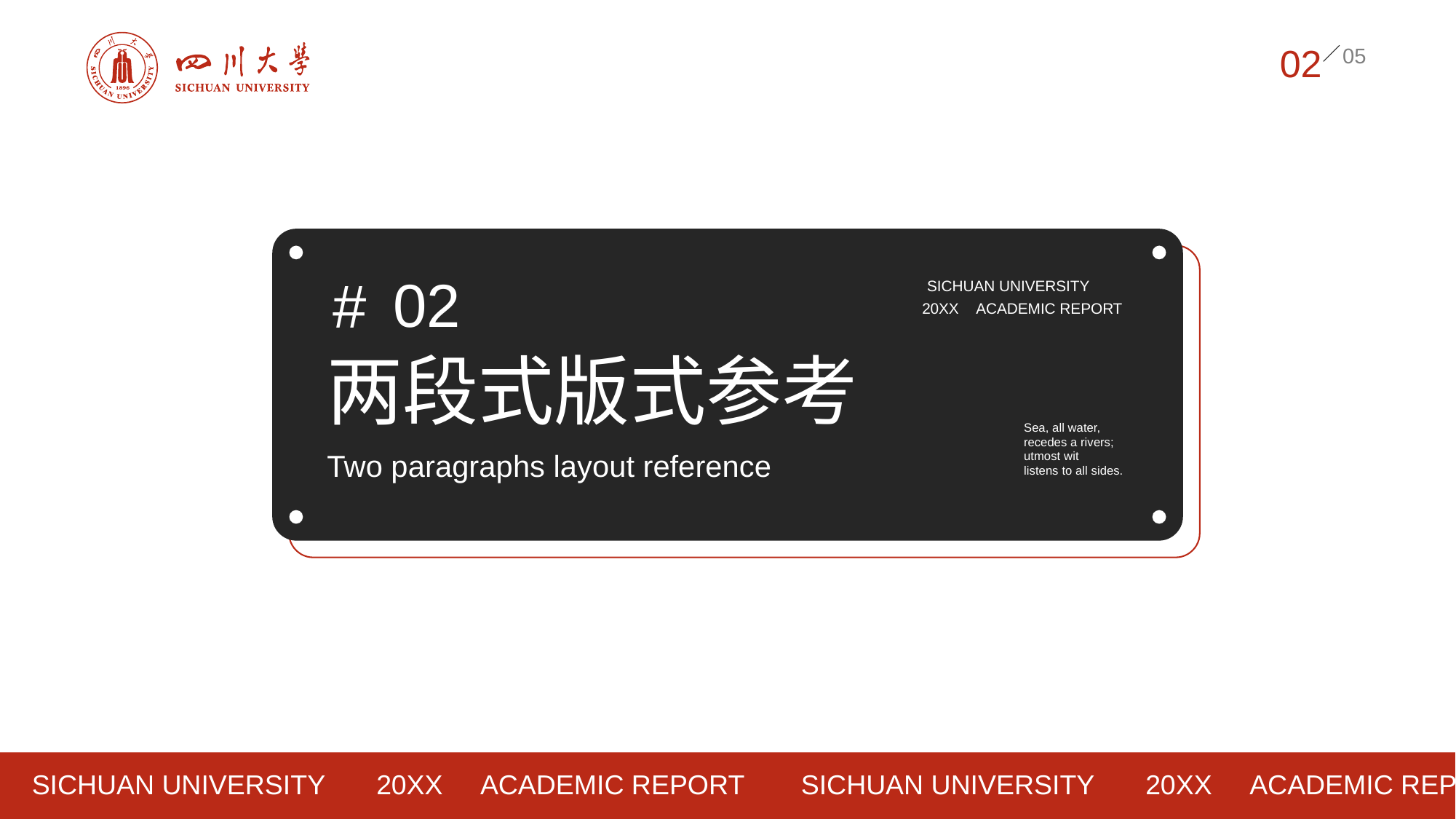

02
02
两段式版式参考
Two paragraphs layout reference